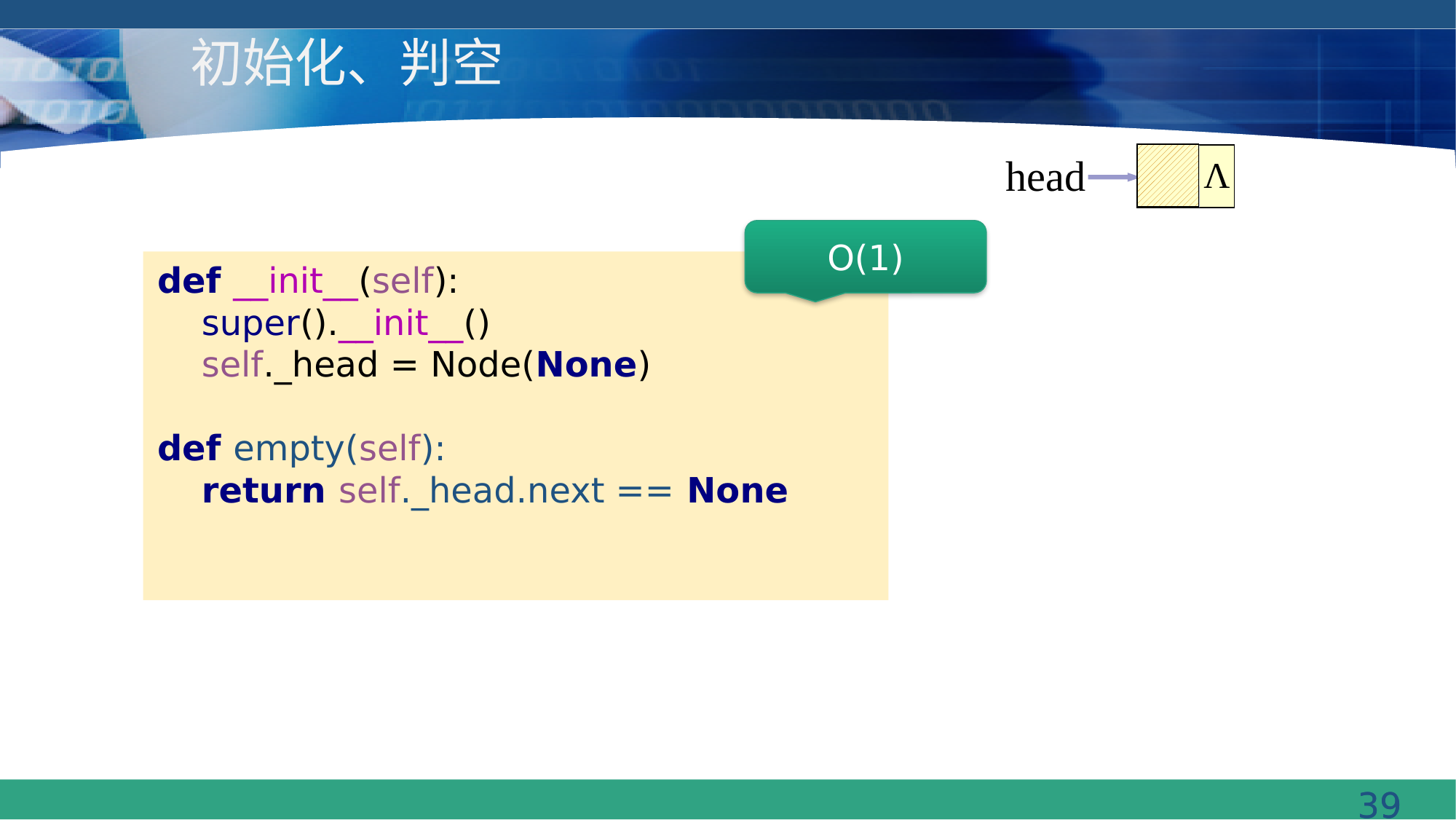

# 初始化、判空
head

Λ

O(1)
def __init__(self):
    super().__init__()
    self._head = Node(None)

def empty(self):
    return self._head.next == None